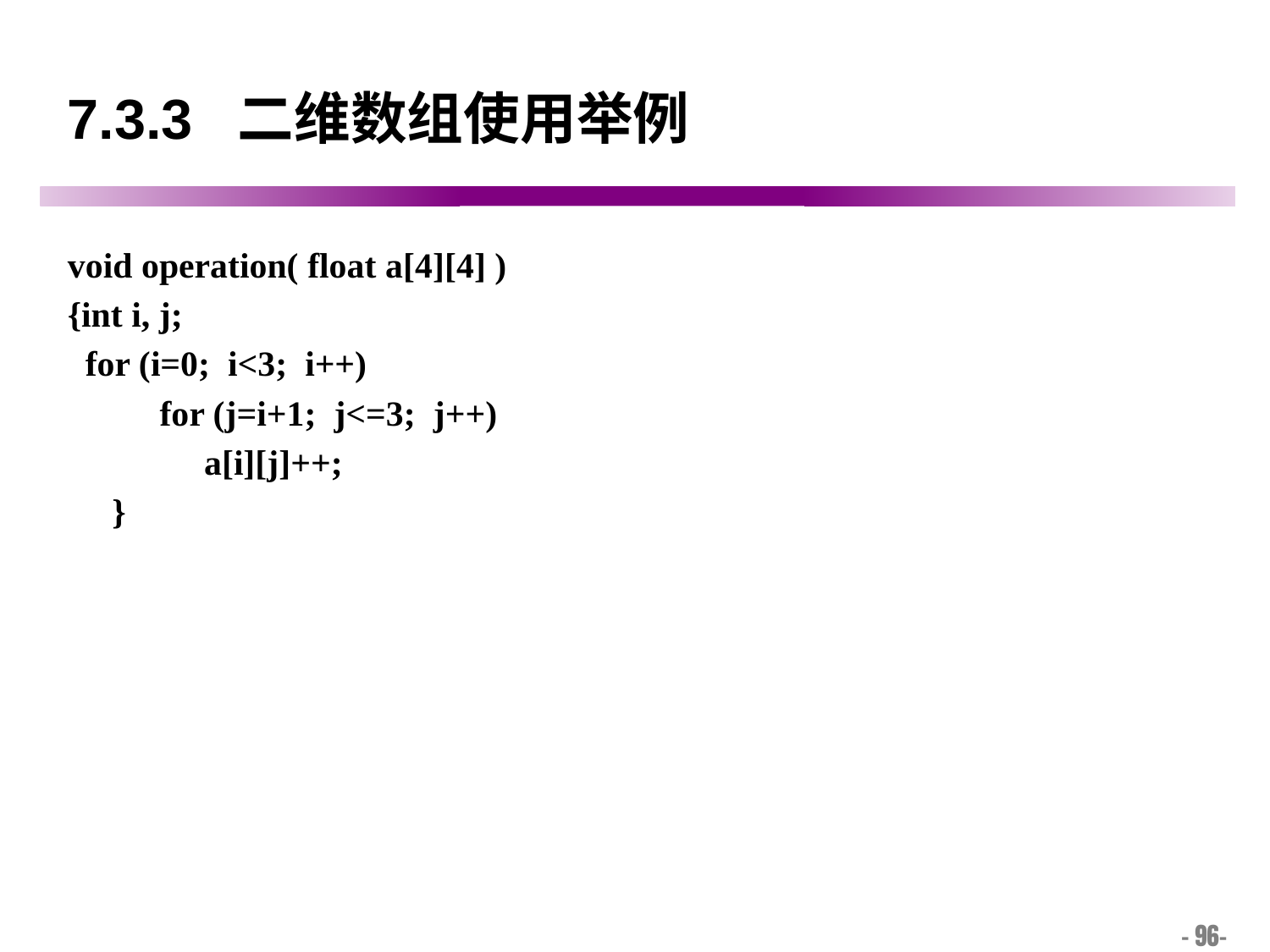

# 7.3.3  二维数组使用举例
void operation( float a[4][4] )
{int i, j;
  for (i=0;  i<3;  i++)
	     for (j=i+1;  j<=3;  j++)
	          a[i][j]++;
     }
 - 96-